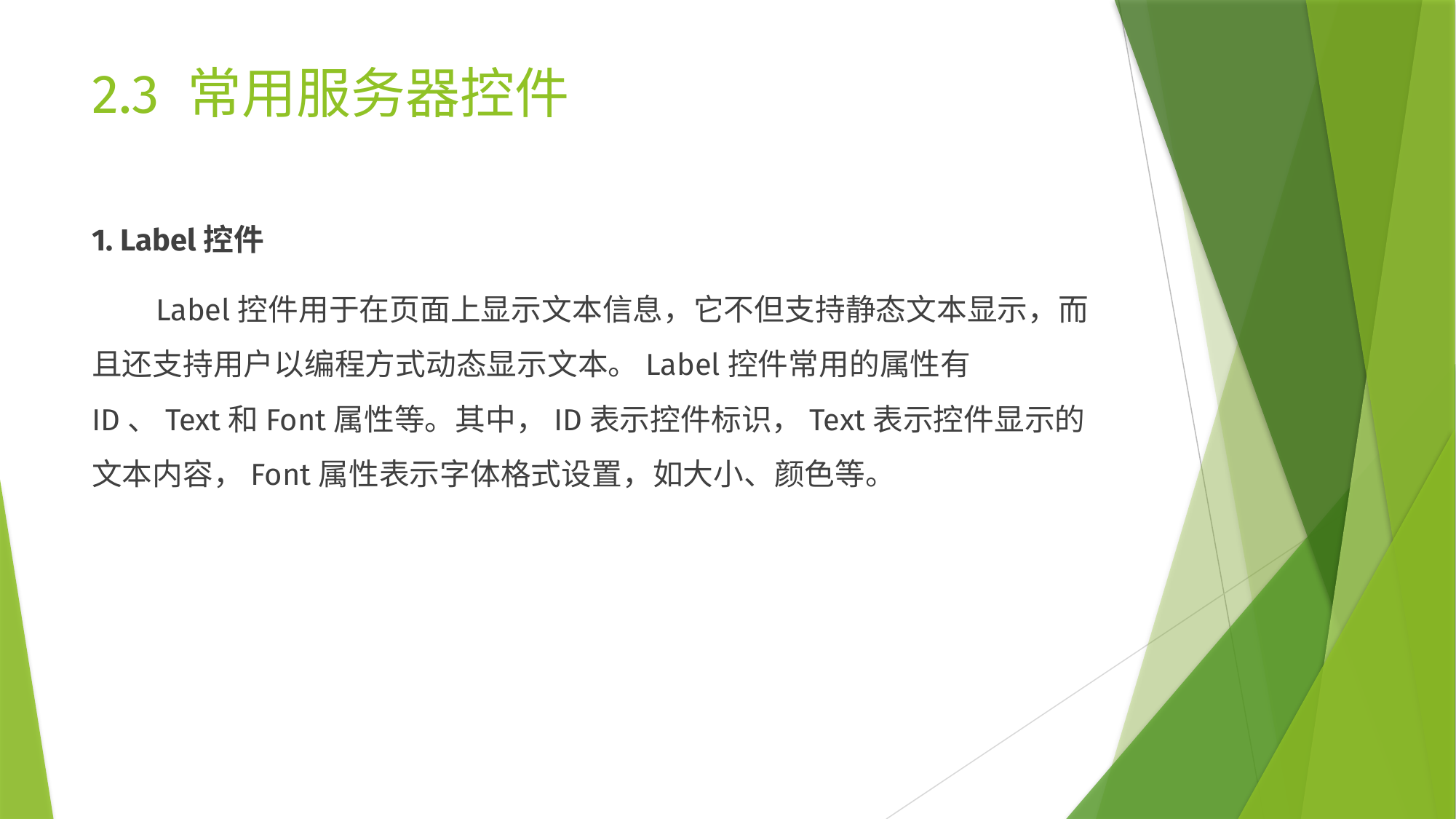

# 2.3 常用服务器控件
1. Label控件
        Label控件用于在页面上显示文本信息，它不但支持静态文本显示，而且还支持用户以编程方式动态显示文本。Label控件常用的属性有ID、Text和Font属性等。其中，ID表示控件标识，Text表示控件显示的文本内容，Font属性表示字体格式设置，如大小、颜色等。